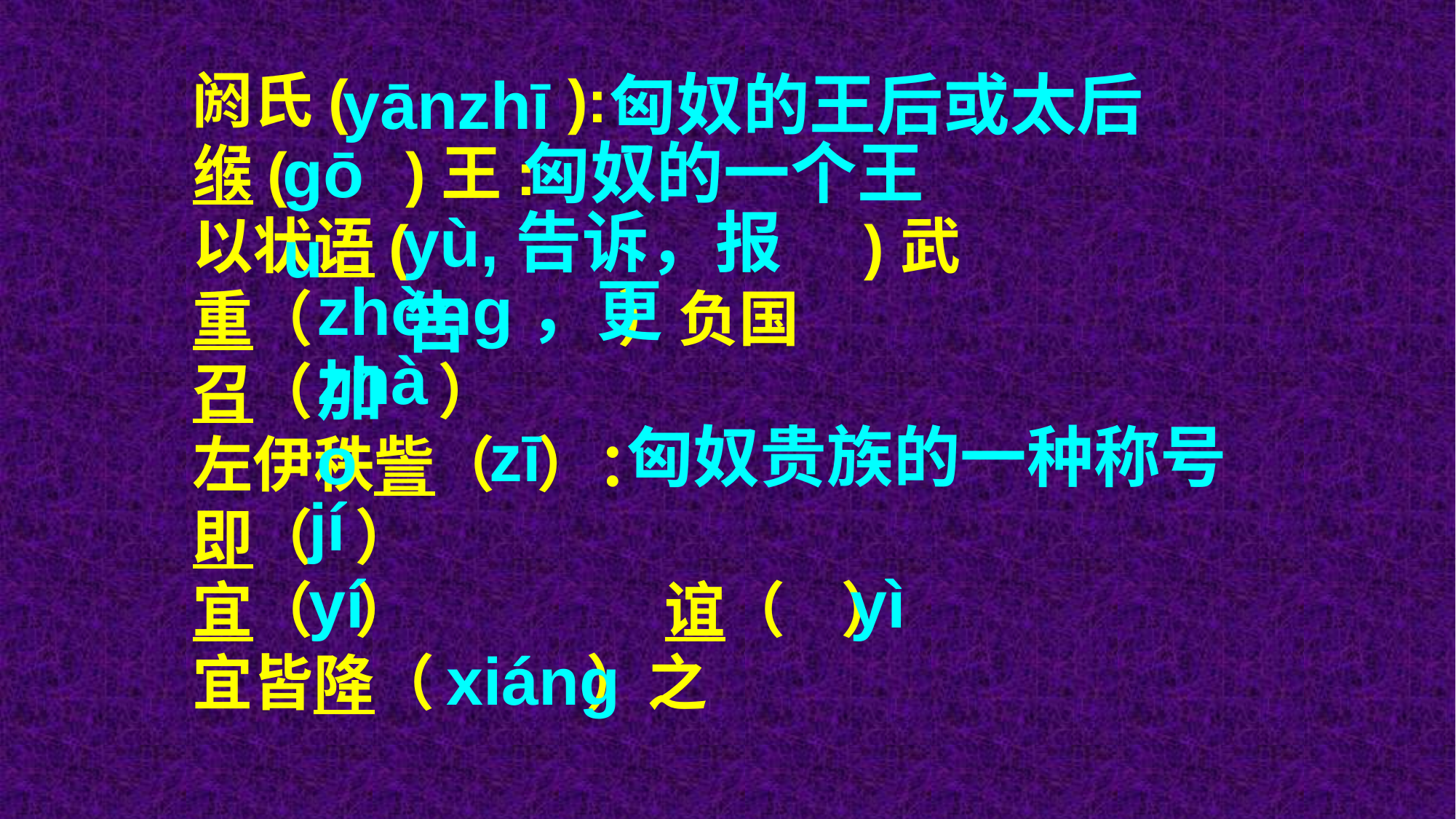

阏氏(             ):
缑(       )王:
以状语(                           )武
重（                      ）负国
召（         ）
左伊秩訾（   ）：
即（   ）
宜（   ）                  谊（    ）
宜皆降（           ）之
yānzhī
匈奴的王后或太后
ɡōu
匈奴的一个王
yù,告诉，报告
zhònɡ，更加
zhào
zī
匈奴贵族的一种称号
jí
yí
yì
xiánɡ